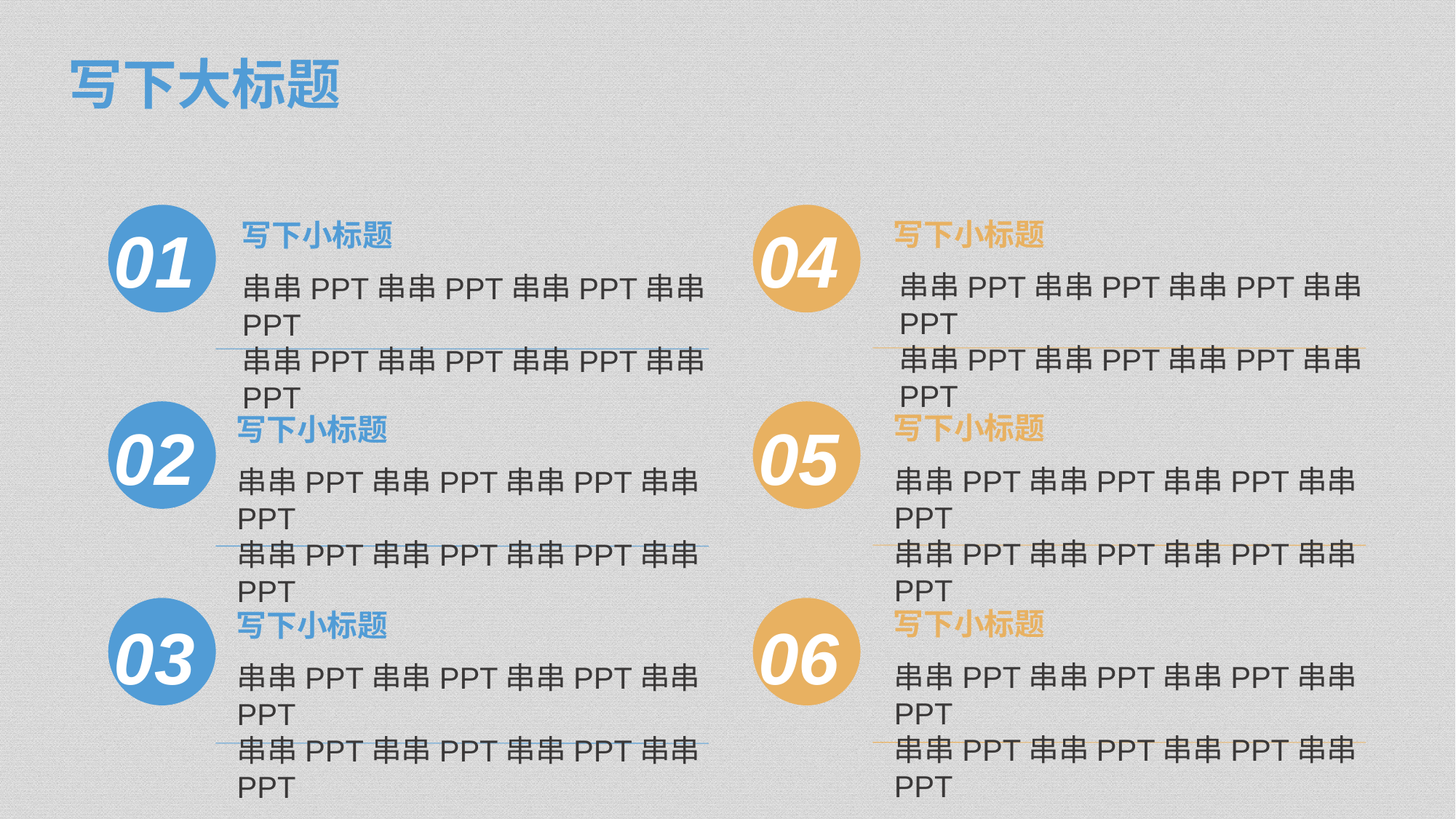

写下大标题

01
04
写下小标题
写下小标题
串串PPT串串PPT串串PPT串串PPT
串串PPT串串PPT串串PPT串串PPT
串串PPT串串PPT串串PPT串串PPT
串串PPT串串PPT串串PPT串串PPT

写下小标题
写下小标题
02
05
串串PPT串串PPT串串PPT串串PPT
串串PPT串串PPT串串PPT串串PPT
串串PPT串串PPT串串PPT串串PPT
串串PPT串串PPT串串PPT串串PPT

写下小标题
写下小标题
03
06
串串PPT串串PPT串串PPT串串PPT
串串PPT串串PPT串串PPT串串PPT
串串PPT串串PPT串串PPT串串PPT
串串PPT串串PPT串串PPT串串PPT